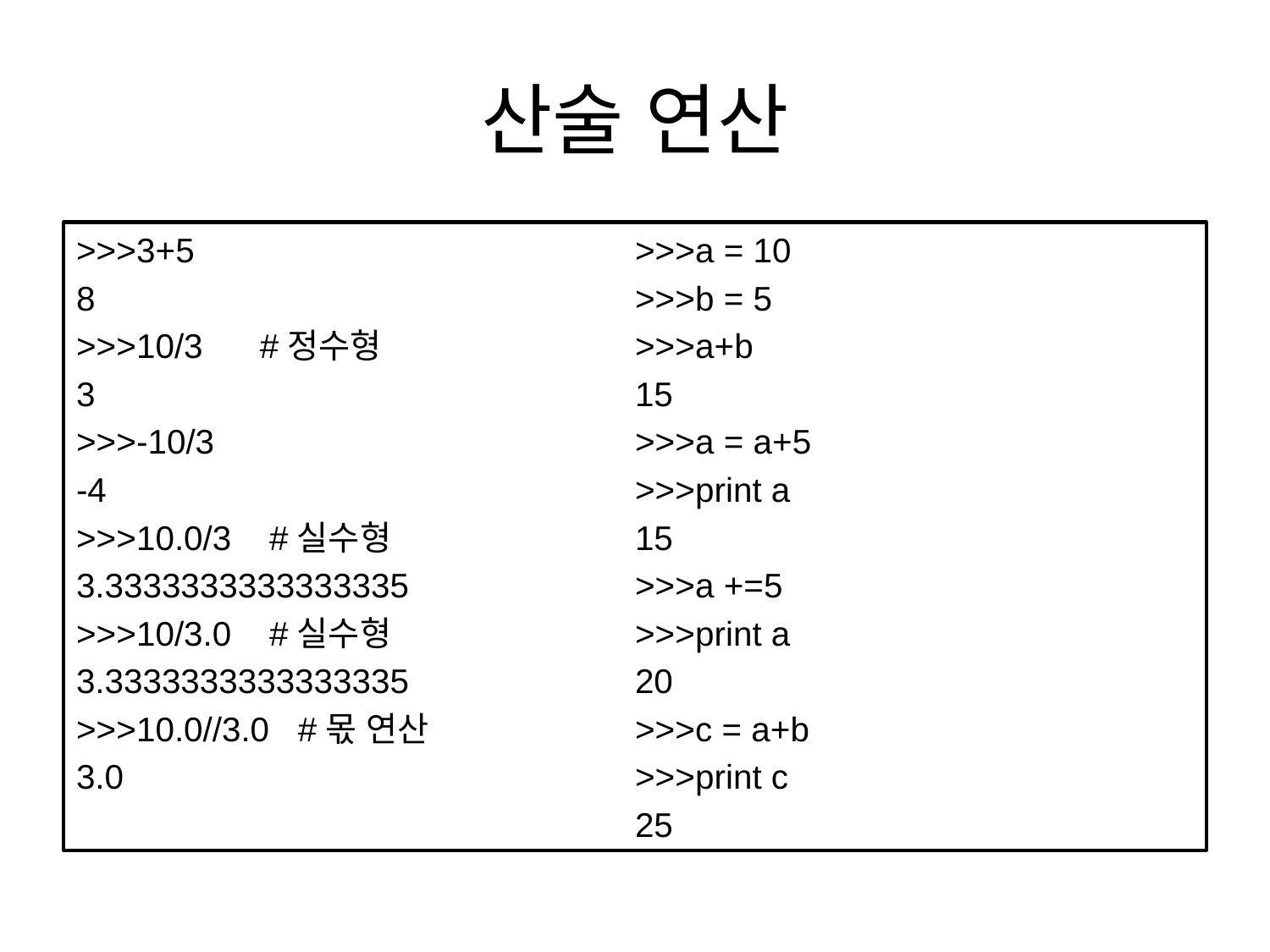

# 산술 연산
>>>3+5
8
>>>10/3      #정수형
3
>>>-10/3
-4
>>>10.0/3    #실수형
3.3333333333333335
>>>10/3.0    #실수형
3.3333333333333335
>>>10.0//3.0   #몫 연산
3.0

>>>a = 10
>>>b = 5
>>>a+b
15
>>>a = a+5
>>>print a
15
>>>a +=5
>>>print a
20
>>>c = a+b
>>>print c
25